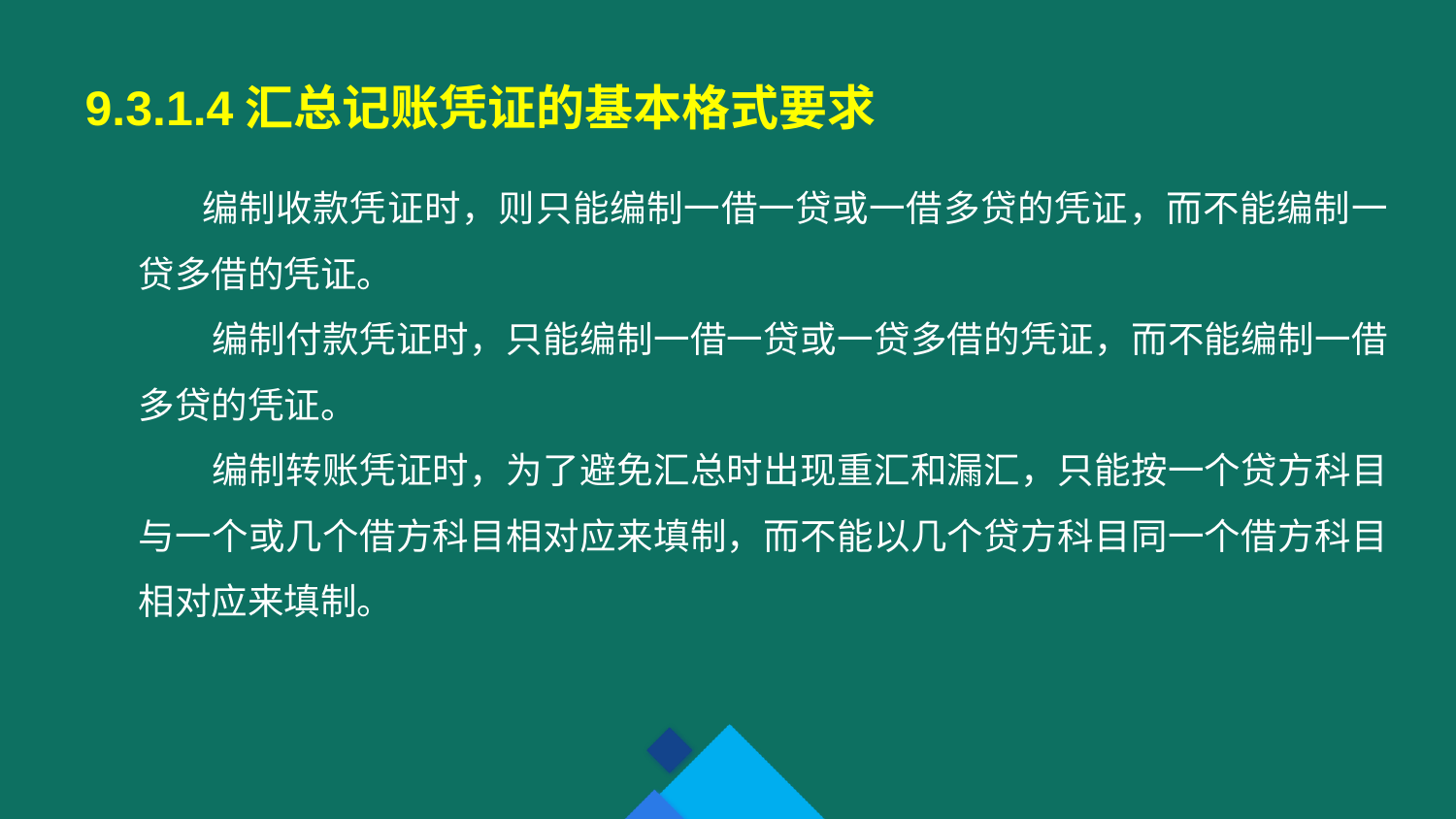

9.3.1.4汇总记账凭证的基本格式要求
      编制收款凭证时，则只能编制一借一贷或一借多贷的凭证，而不能编制一贷多借的凭证。
　　编制付款凭证时，只能编制一借一贷或一贷多借的凭证，而不能编制一借多贷的凭证。
　　编制转账凭证时，为了避免汇总时出现重汇和漏汇，只能按一个贷方科目与一个或几个借方科目相对应来填制，而不能以几个贷方科目同一个借方科目相对应来填制。